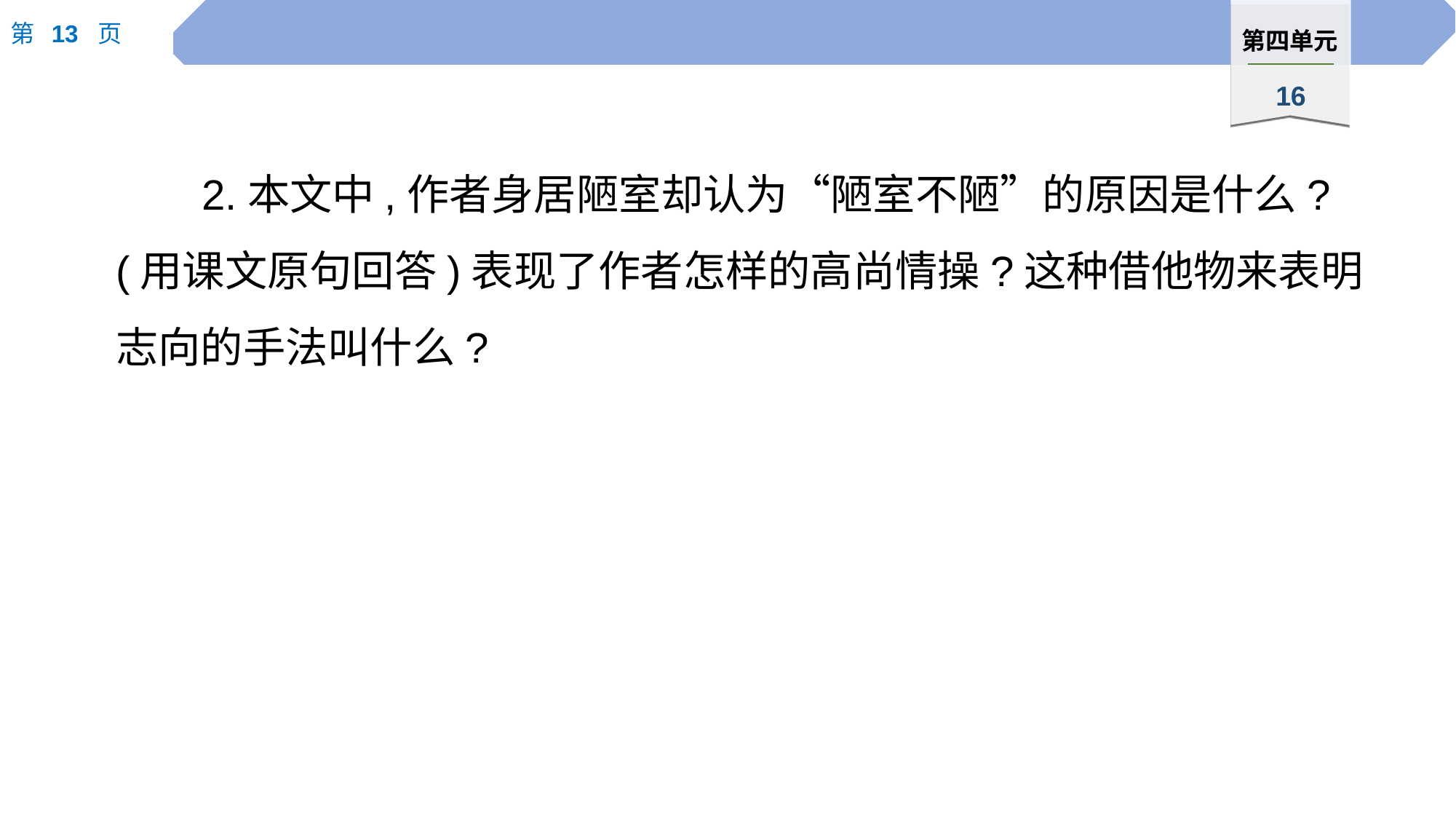

2.本文中,作者身居陋室却认为“陋室不陋”的原因是什么?(用课文原句回答)表现了作者怎样的高尚情操?这种借他物来表明志向的手法叫什么?